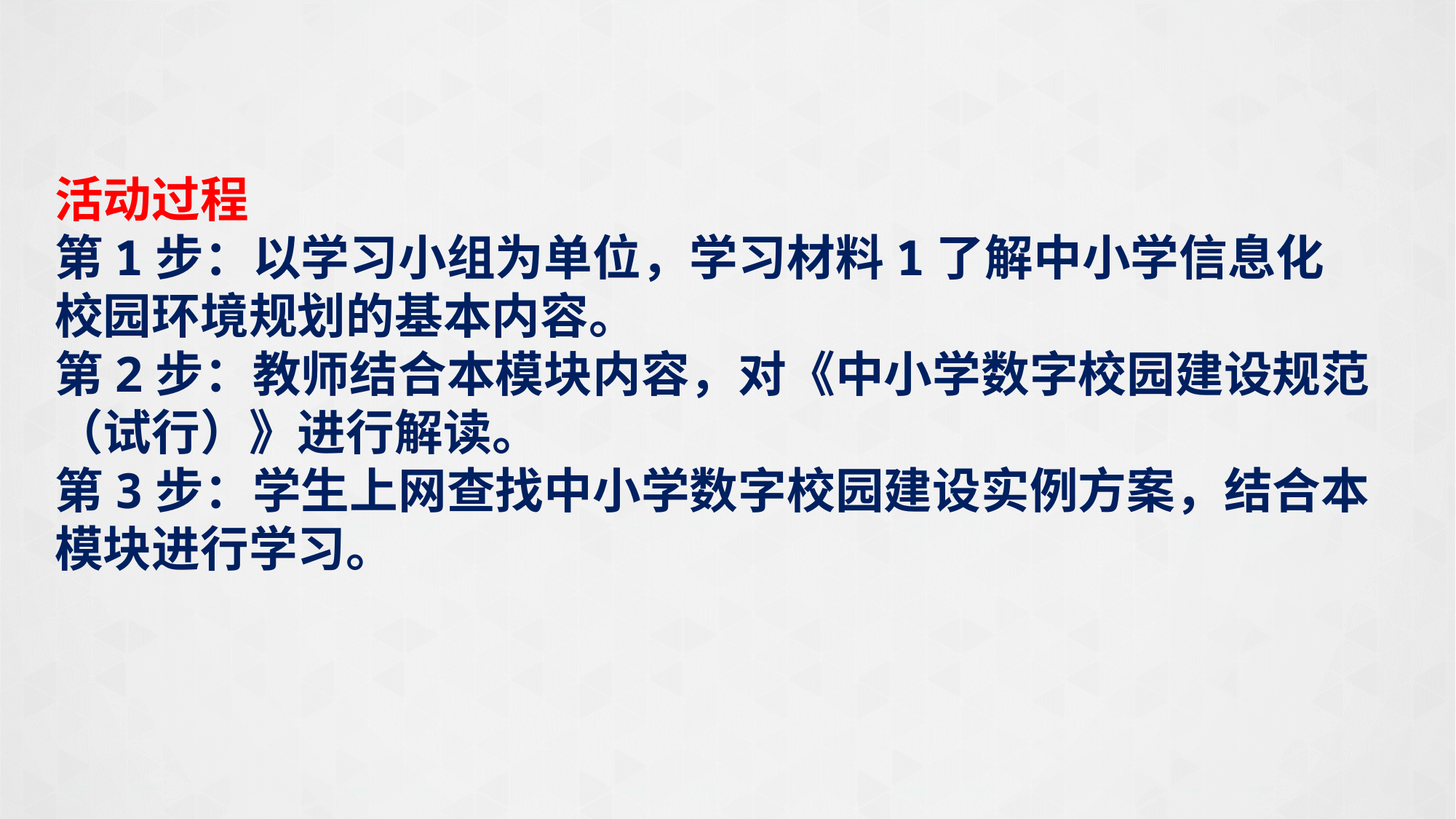

活动过程
第1步：以学习小组为单位，学习材料1了解中小学信息化校园环境规划的基本内容。
第2步：教师结合本模块内容，对《中小学数字校园建设规范（试行）》进行解读。
第3步：学生上网查找中小学数字校园建设实例方案，结合本模块进行学习。